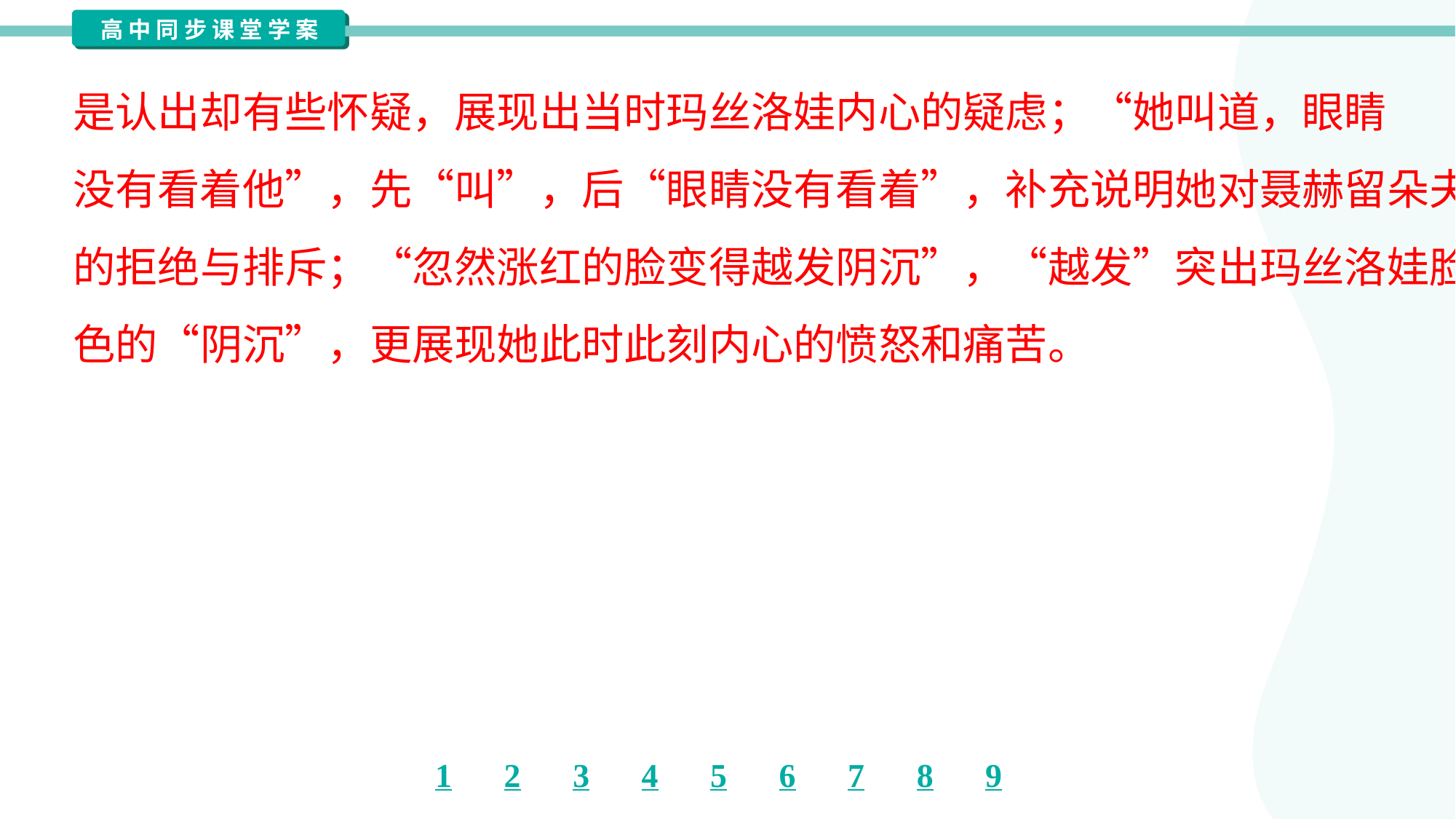

是认出却有些怀疑，展现出当时玛丝洛娃内心的疑虑；“她叫道，眼睛
没有看着他”，先“叫”，后“眼睛没有看着”，补充说明她对聂赫留朵夫
的拒绝与排斥；“忽然涨红的脸变得越发阴沉”，“越发”突出玛丝洛娃脸
色的“阴沉”，更展现她此时此刻内心的愤怒和痛苦。